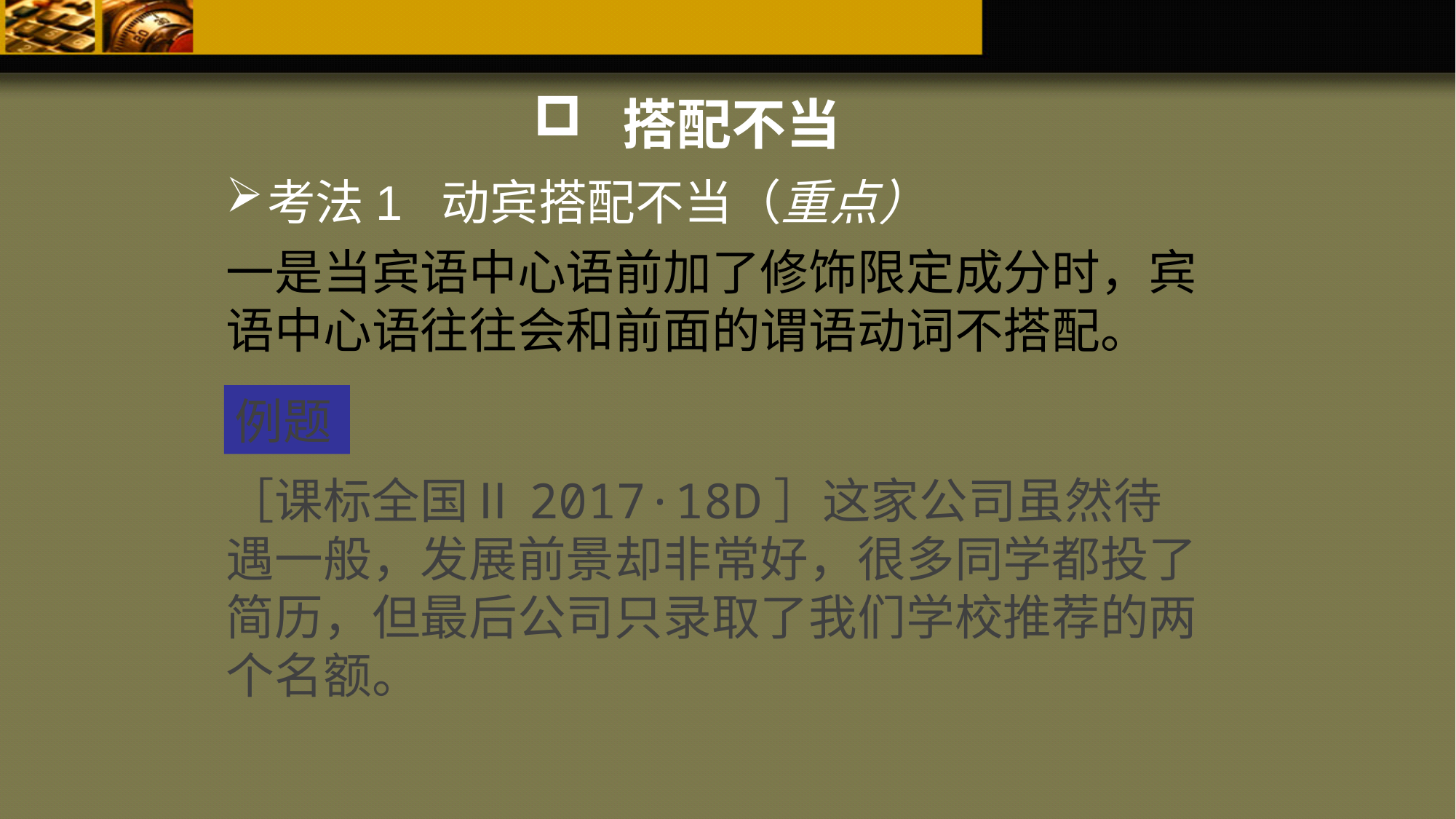

搭配不当
考法1  动宾搭配不当（重点）
一是当宾语中心语前加了修饰限定成分时，宾语中心语往往会和前面的谓语动词不搭配。
例题
［课标全国Ⅱ2017·18D］这家公司虽然待遇一般，发展前景却非常好，很多同学都投了简历，但最后公司只录取了我们学校推荐的两个名额。